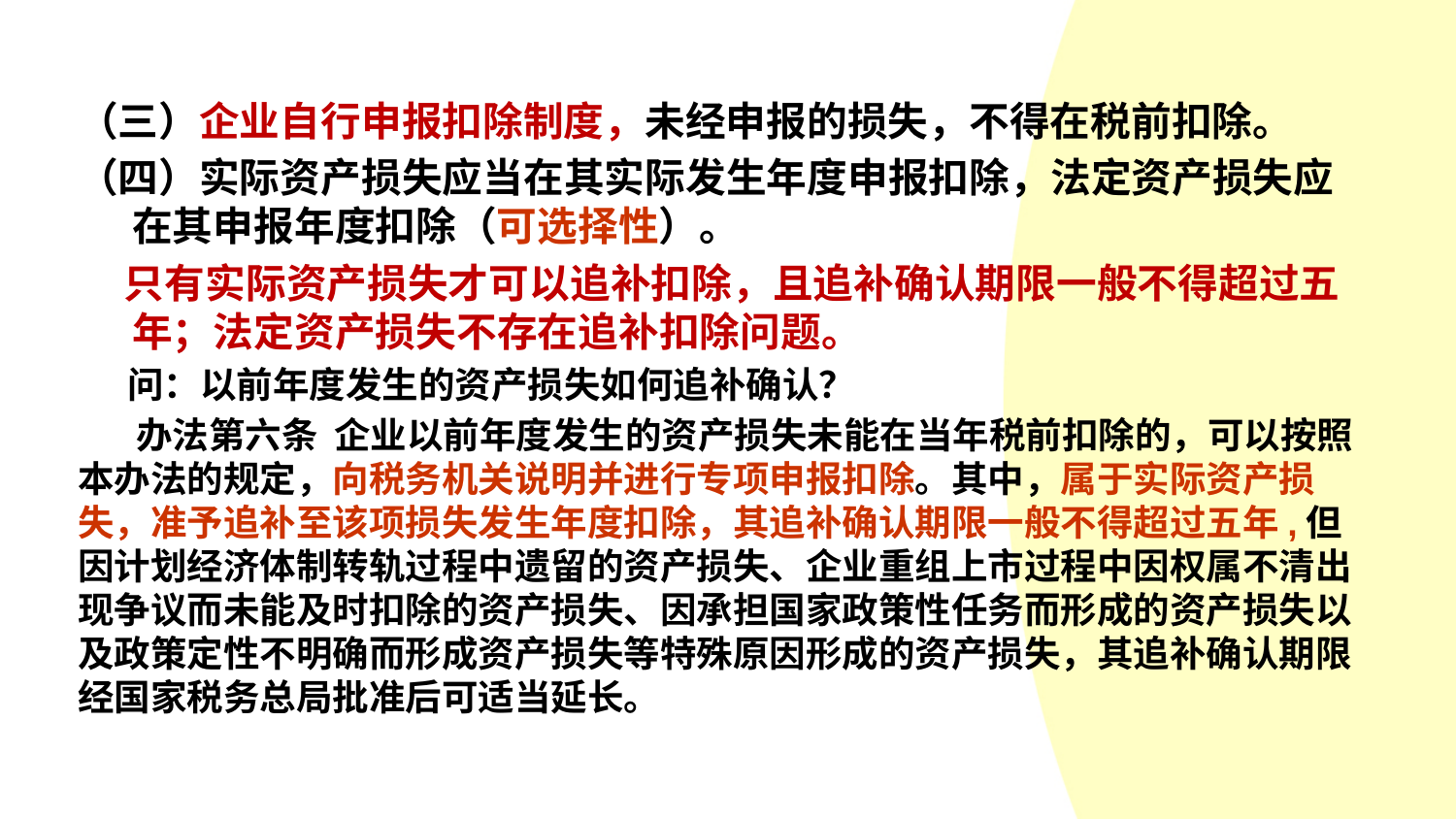

#
（三）企业自行申报扣除制度，未经申报的损失，不得在税前扣除。
（四）实际资产损失应当在其实际发生年度申报扣除，法定资产损失应在其申报年度扣除（可选择性）。
    只有实际资产损失才可以追补扣除，且追补确认期限一般不得超过五年；法定资产损失不存在追补扣除问题。
     问：以前年度发生的资产损失如何追补确认？
      办法第六条  企业以前年度发生的资产损失未能在当年税前扣除的，可以按照本办法的规定，向税务机关说明并进行专项申报扣除。其中，属于实际资产损失，准予追补至该项损失发生年度扣除，其追补确认期限一般不得超过五年,但因计划经济体制转轨过程中遗留的资产损失、企业重组上市过程中因权属不清出现争议而未能及时扣除的资产损失、因承担国家政策性任务而形成的资产损失以及政策定性不明确而形成资产损失等特殊原因形成的资产损失，其追补确认期限经国家税务总局批准后可适当延长。